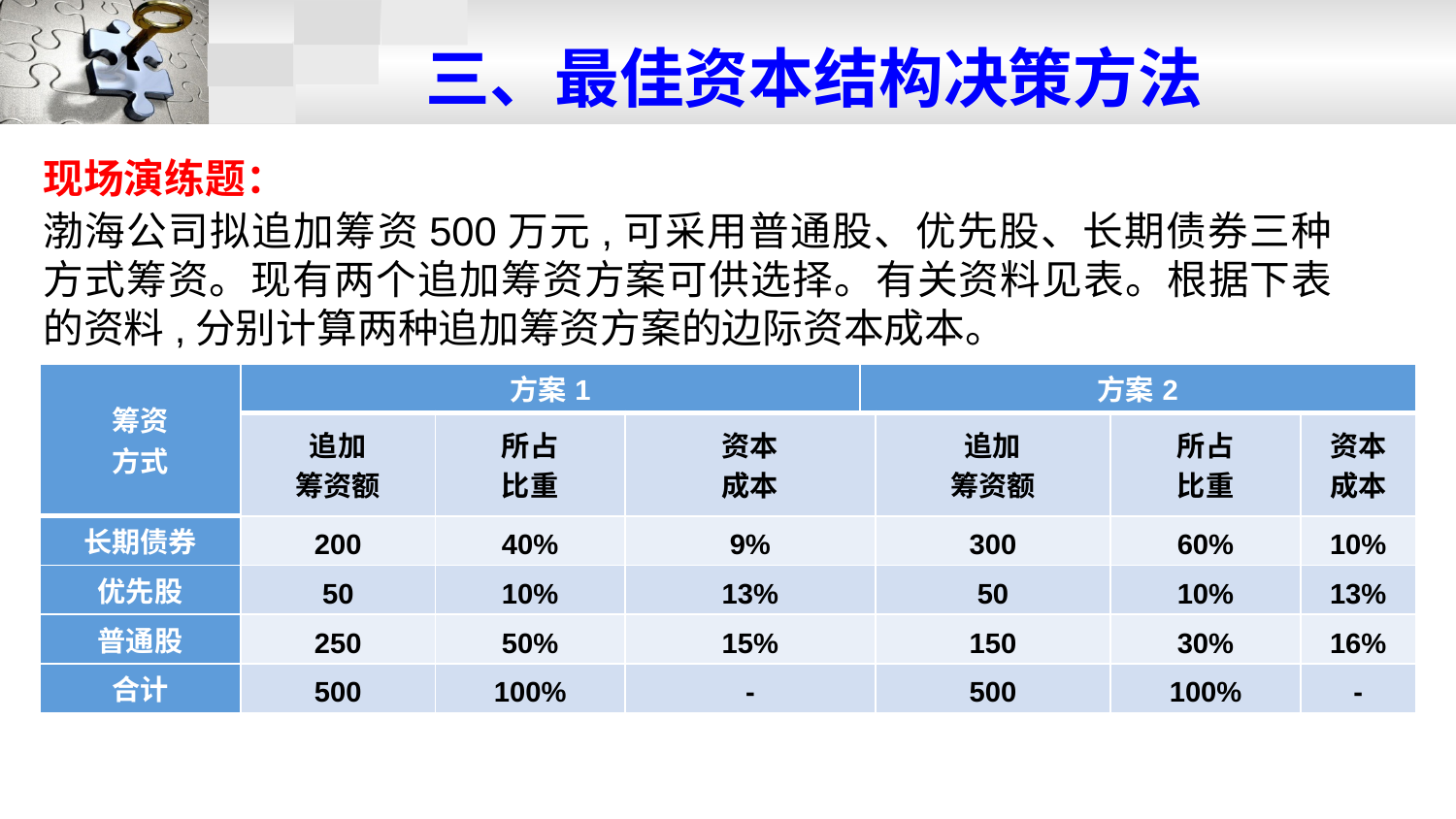

# 三、最佳资本结构决策方法
现场演练题：
渤海公司拟追加筹资500万元,可采用普通股、优先股、长期债券三种方式筹资。现有两个追加筹资方案可供选择。有关资料见表。根据下表的资料,分别计算两种追加筹资方案的边际资本成本。
| 筹资 方式 | 方案1 |  |  | 方案2 |  |  |  |
| --- | --- | --- | --- | --- | --- | --- | --- |
|  | 追加 筹资额 | 所占 比重 | 资本 成本 |  | 追加 筹资额 | 所占 比重 | 资本 成本 |
| 长期债券 | 200 | 40% | 9% |  | 300 | 60% | 10% |
| 优先股 | 50 | 10% | 13% |  | 50 | 10% | 13% |
| 普通股 | 250 | 50% | 15% |  | 150 | 30% | 16% |
| 合计 | 500 | 100% | - |  | 500 | 100% | - |